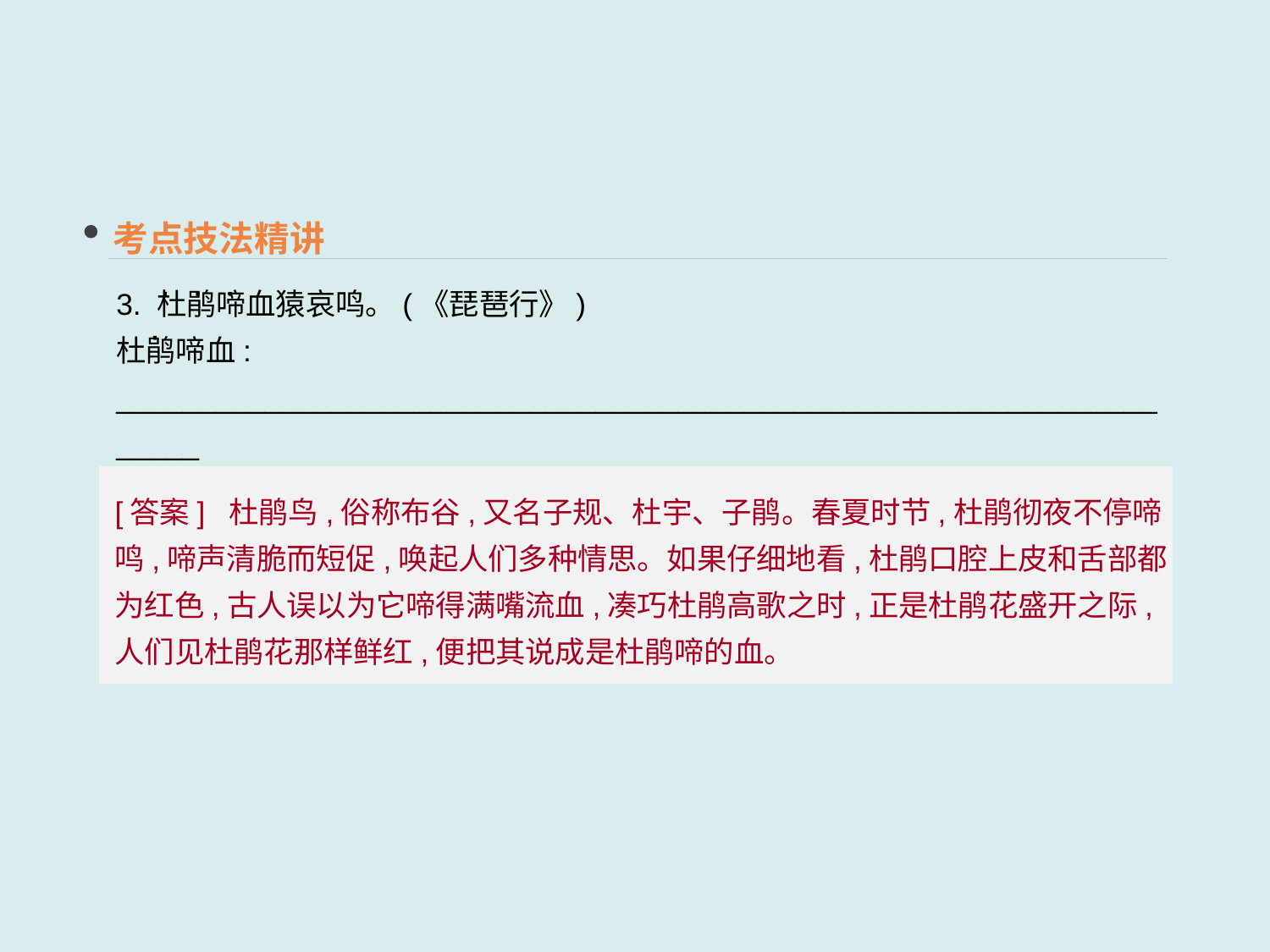

考点技法精讲

3. 杜鹃啼血猿哀鸣。(《琵琶行》)
杜鹃啼血: ____________________________________________________________________
 ·  ·  ·  ·

[答案]  杜鹃鸟,俗称布谷,又名子规、杜宇、子鹃。春夏时节,杜鹃彻夜不停啼鸣,啼声清脆而短促,唤起人们多种情思。如果仔细地看,杜鹃口腔上皮和舌部都为红色,古人误以为它啼得满嘴流血,凑巧杜鹃高歌之时,正是杜鹃花盛开之际,人们见杜鹃花那样鲜红,便把其说成是杜鹃啼的血。